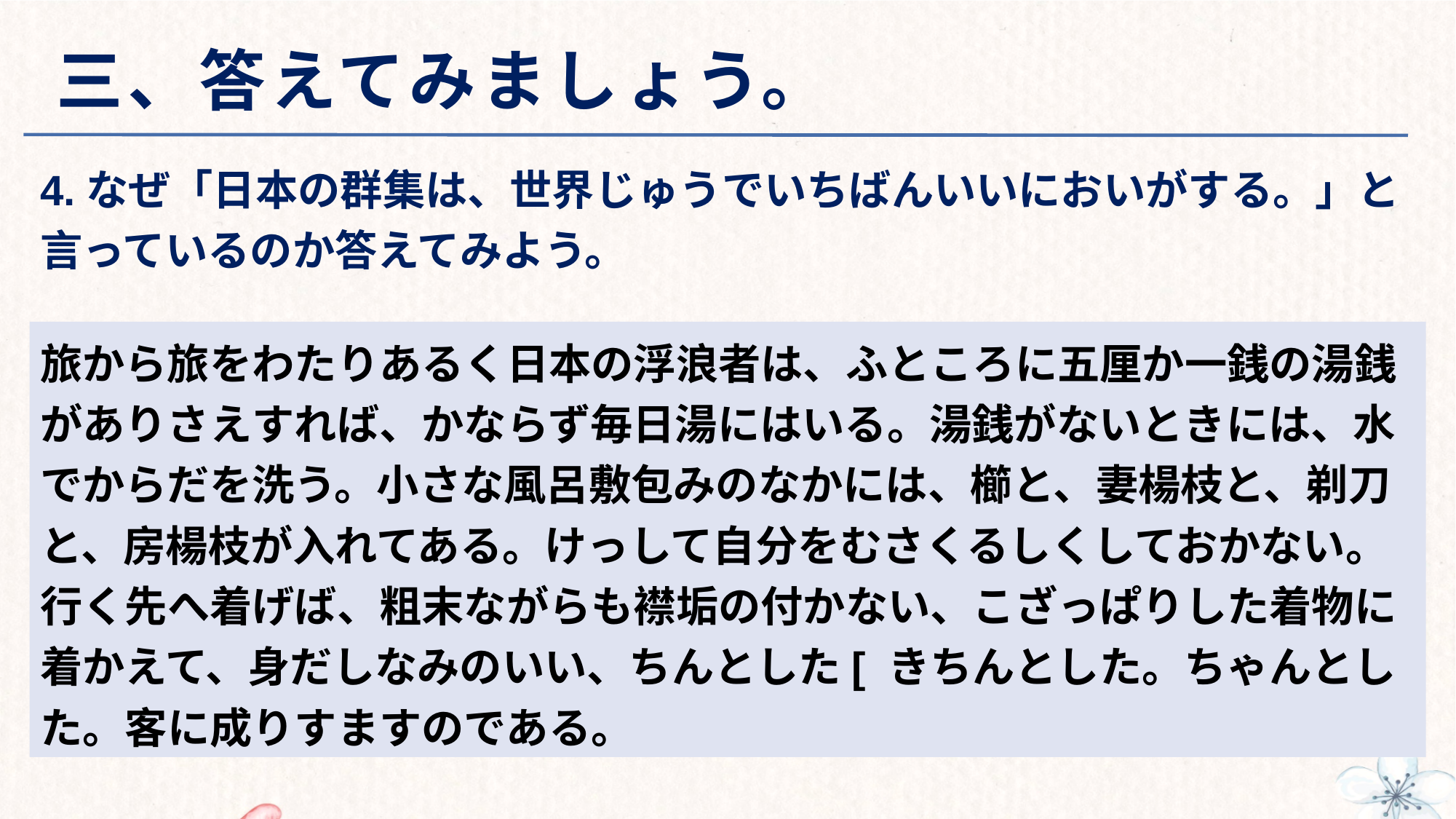

# 三、答えてみましょう。
4.なぜ「日本の群集は、世界じゅうでいちばんいいにおいがする。」と言っているのか答えてみよう。
旅から旅をわたりあるく日本の浮浪者は、ふところに五厘か一銭の湯銭がありさえすれば、かならず毎日湯にはいる。湯銭がないときには、水でからだを洗う。小さな風呂敷包みのなかには、櫛と、妻楊枝と、剃刀と、房楊枝が入れてある。けっして自分をむさくるしくしておかない。行く先へ着げば、粗末ながらも襟垢の付かない、こざっぱりした着物に着かえて、身だしなみのいい、ちんとした[ きちんとした。ちゃんとした。客に成りすますのである。